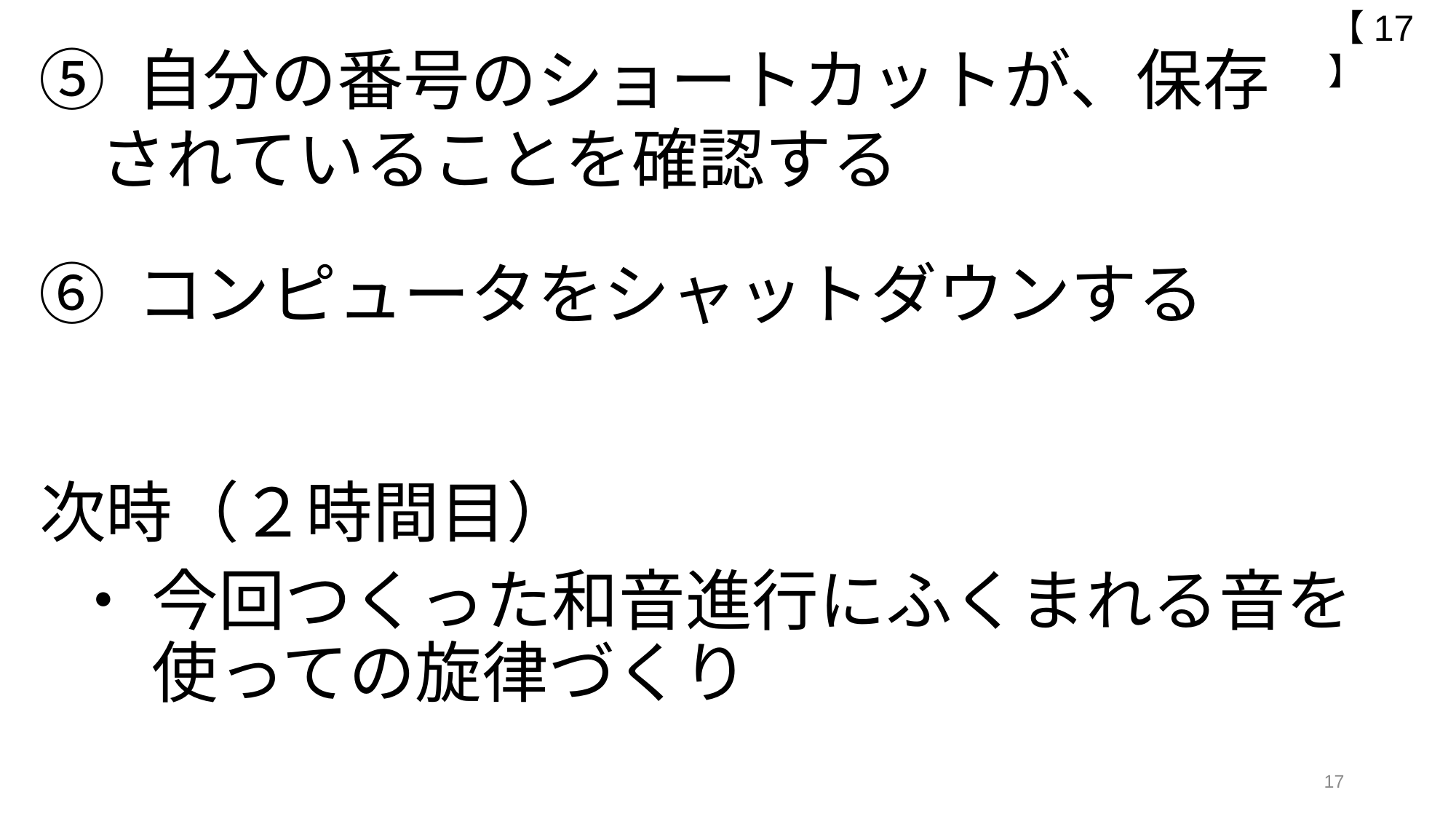

【17】
⑤ 自分の番号のショートカットが、保存
   されていることを確認する

⑥ コンピュータをシャットダウンする
次時（２時間目）

 ・ 今回つくった和音進行にふくまれる音を
 　 使っての旋律づくり
17